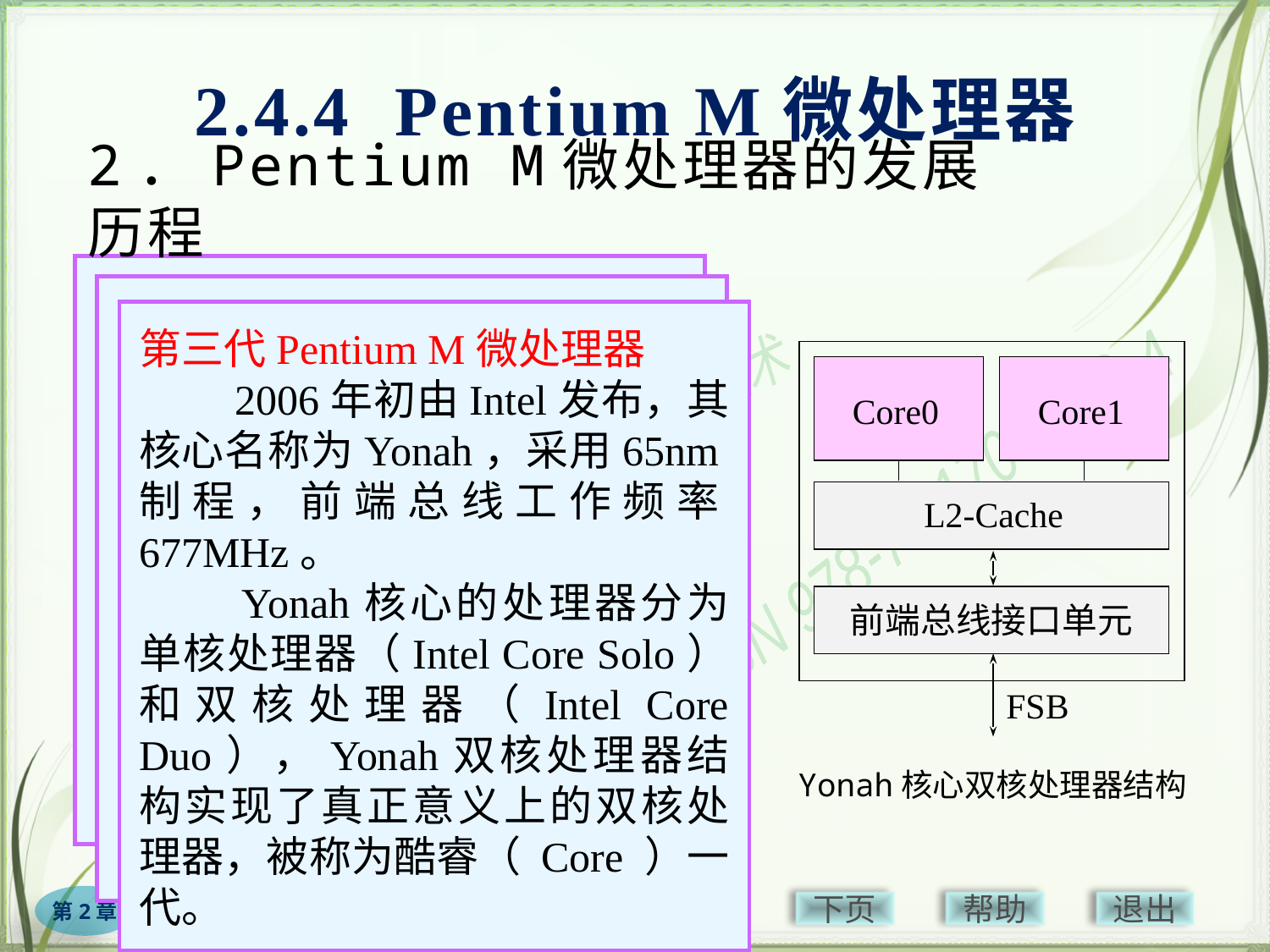

2.4.4  Pentium M微处理器
# 2．Pentium M微处理器的发展历程
第一代Pentium M微处理器
　　2003年3月由Intel发布，其核心名称为Banias，采用130nm制程，集成有1MB的L2-Cache，前端总线工作频率400MHz，芯片中集成了7700万只晶体管，TDP（热设计功耗，CPU满负荷时释放的热量）为24.5W。
第二代Pentium M微处理器
　　2004年10月由Intel推出，其核心名称为Dothan，采用90nm制程，集成有2MB的L2-Cache，前端总线工作频率400MHz /533MHz，芯片中集成了1.4亿只晶体管，TDP功耗27W。
第三代Pentium M微处理器
　　2006年初由Intel发布，其核心名称为Yonah，采用65nm制程，前端总线工作频率677MHz。
　　Yonah核心的处理器分为单核处理器（Intel Core Solo）和双核处理器（Intel Core Duo），Yonah双核处理器结构实现了真正意义上的双核处理器，被称为酷睿（ Core ）一代。

Core0
Core1

L2-Cache

前端总线接口单元
FSB
Yonah核心双核处理器结构